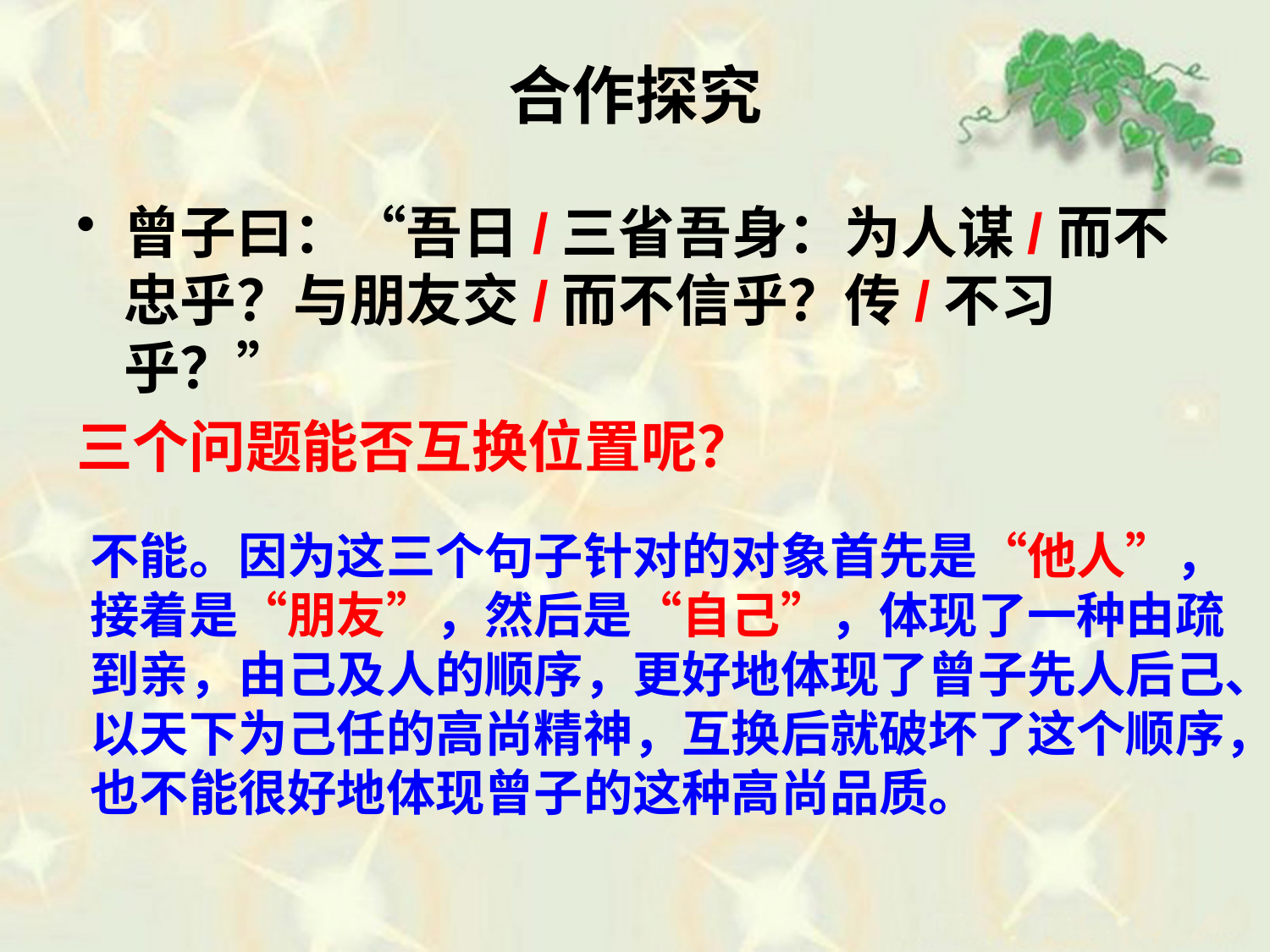

# 合作探究
曾子曰：“吾日/三省吾身：为人谋/而不忠乎？与朋友交/而不信乎？传/不习乎？”
三个问题能否互换位置呢？
不能。因为这三个句子针对的对象首先是“他人”，接着是“朋友”，然后是“自己”，体现了一种由疏到亲，由己及人的顺序，更好地体现了曾子先人后己、以天下为己任的高尚精神，互换后就破坏了这个顺序，也不能很好地体现曾子的这种高尚品质。